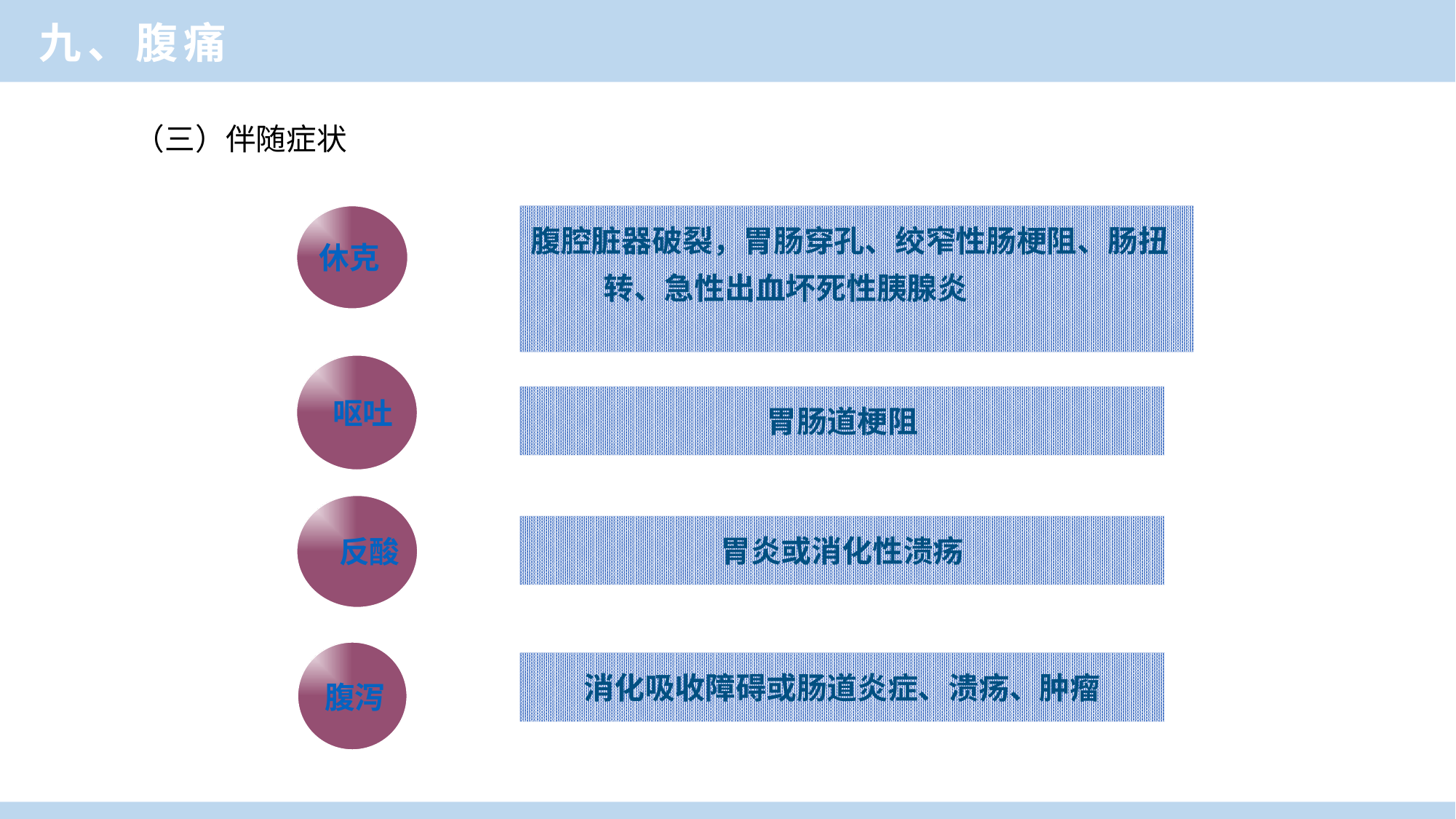

临床医学概论
九、腹痛
（三）伴随症状

休克
腹腔脏器破裂，胃肠穿孔、绞窄性肠梗阻、肠扭转、急性出血坏死性胰腺炎

 呕吐
胃肠道梗阻

 反酸
胃炎或消化性溃疡
消化吸收障碍或肠道炎症、溃疡、肿瘤

 腹泻